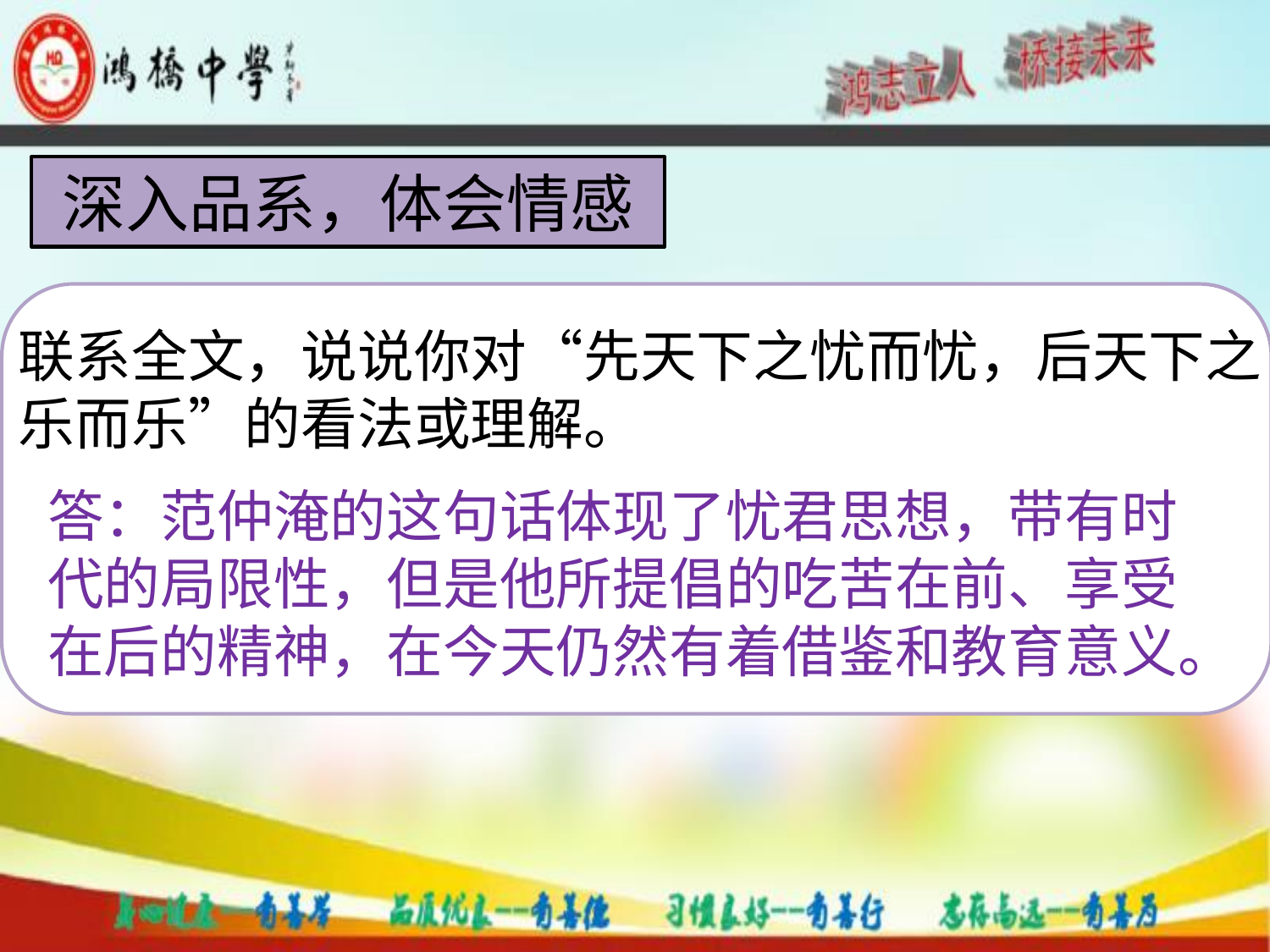

深入品系，体会情感

联系全文，说说你对“先天下之忧而忧，后天下之乐而乐”的看法或理解。
答：范仲淹的这句话体现了忧君思想，带有时代的局限性，但是他所提倡的吃苦在前、享受在后的精神，在今天仍然有着借鉴和教育意义。